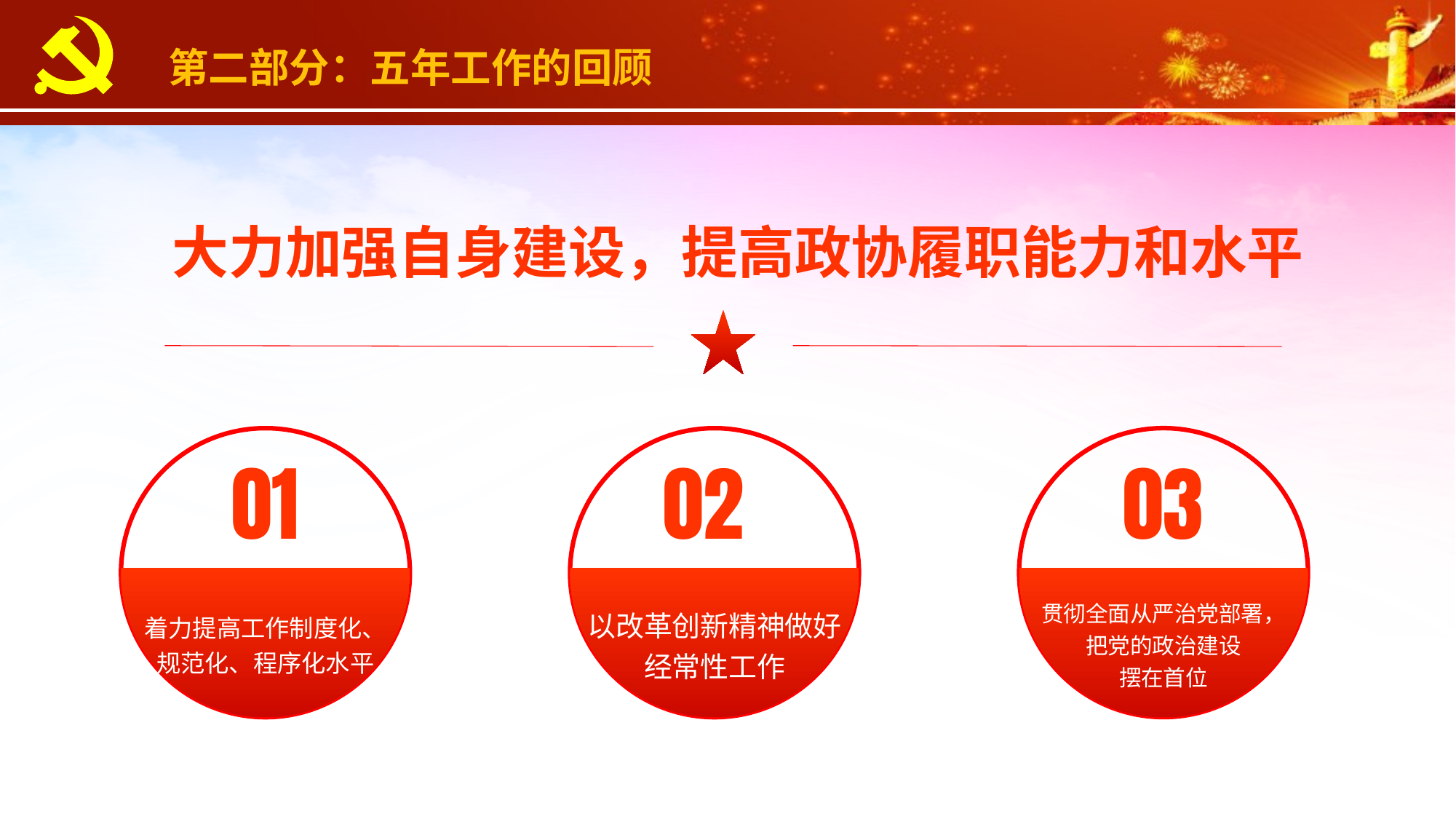

第二部分：五年工作的回顾
大力加强自身建设，提高政协履职能力和水平

01
着力提高工作制度化、
规范化、程序化水平

02
以改革创新精神做好
经常性工作

03
贯彻全面从严治党部署，
把党的政治建设
摆在首位